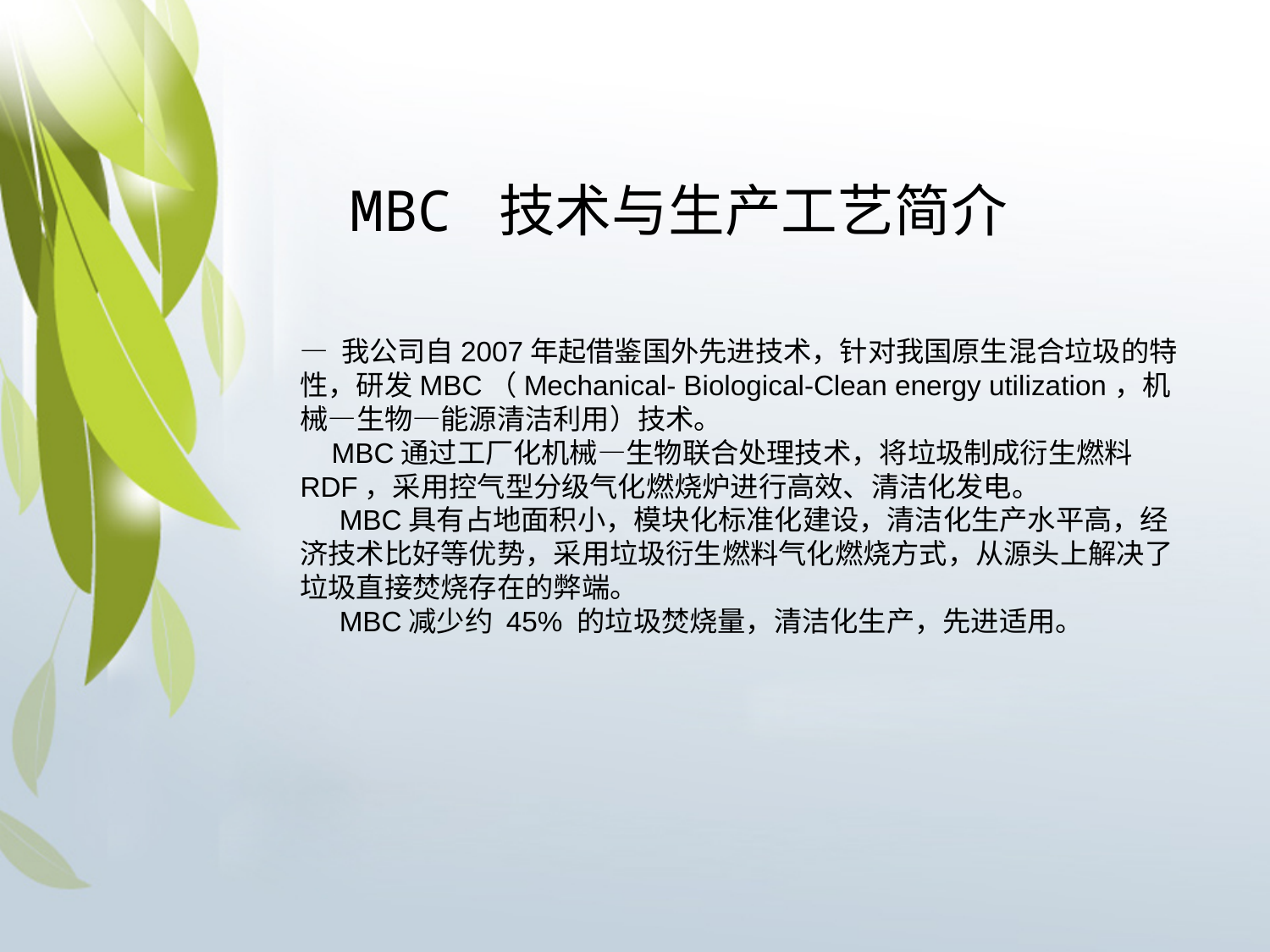

MBC 技术与生产工艺简介

— 我公司自2007年起借鉴国外先进技术，针对我国原生混合垃圾的特性，研发MBC（Mechanical- Biological-Clean energy utilization，机械—生物—能源清洁利用）技术。
    MBC通过工厂化机械—生物联合处理技术，将垃圾制成衍生燃料RDF，采用控气型分级气化燃烧炉进行高效、清洁化发电。
     MBC具有占地面积小，模块化标准化建设，清洁化生产水平高，经济技术比好等优势，采用垃圾衍生燃料气化燃烧方式，从源头上解决了垃圾直接焚烧存在的弊端。
     MBC减少约 45% 的垃圾焚烧量，清洁化生产，先进适用。